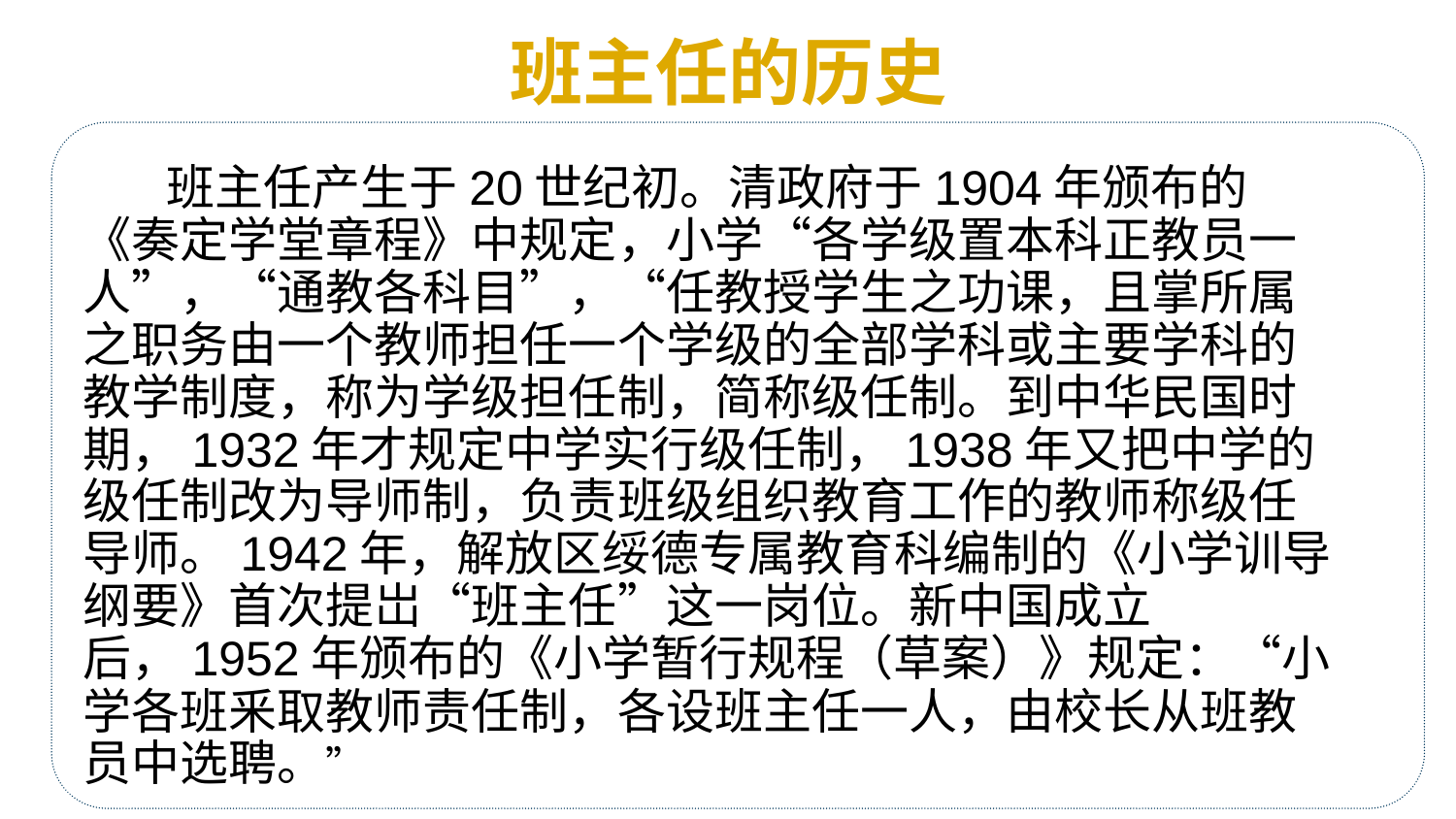

班主任的历史

         班主任产生于20世纪初。清政府于1904年颁布的《奏定学堂章程》中规定，小学“各学级置本科正教员一人”，“通教各科目”，“任教授学生之功课，且掌所属之职务由一个教师担任一个学级的全部学科或主要学科的教学制度，称为学级担任制，简称级任制。到中华民国时期，1932年才规定中学实行级任制，1938年又把中学的级任制改为导师制，负责班级组织教育工作的教师称级任导师。1942年，解放区绥德专属教育科编制的《小学训导纲要》首次提岀“班主任”这一岗位。新中国成立后，1952年颁布的《小学暂行规程（草案）》规定：“小学各班釆取教师责任制，各设班主任一人，由校长从班教员中选聘。”